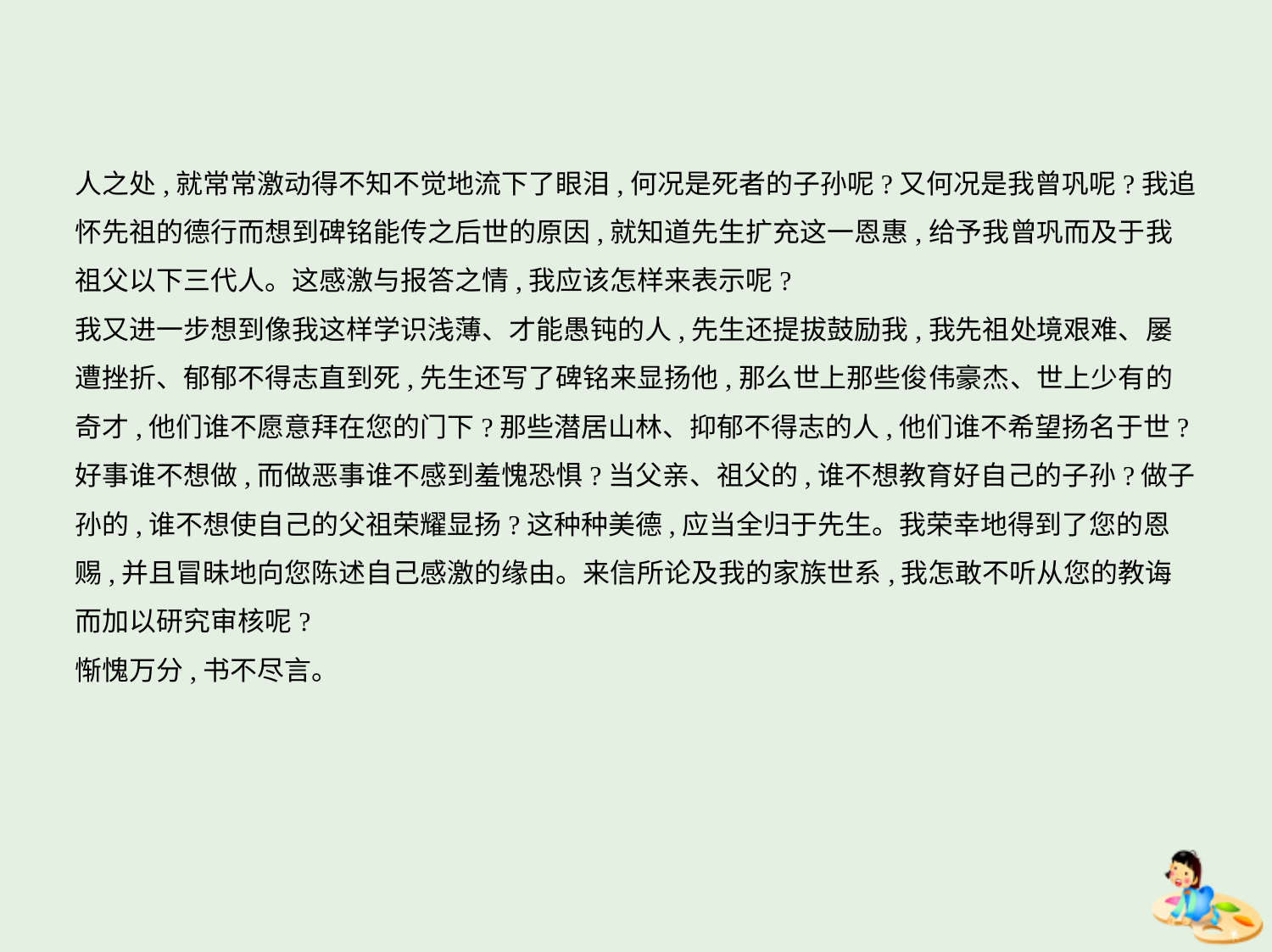

人之处,就常常激动得不知不觉地流下了眼泪,何况是死者的子孙呢?又何况是我曾巩呢?我追
怀先祖的德行而想到碑铭能传之后世的原因,就知道先生扩充这一恩惠,给予我曾巩而及于我
祖父以下三代人。这感激与报答之情,我应该怎样来表示呢?
我又进一步想到像我这样学识浅薄、才能愚钝的人,先生还提拔鼓励我,我先祖处境艰难、屡
遭挫折、郁郁不得志直到死,先生还写了碑铭来显扬他,那么世上那些俊伟豪杰、世上少有的
奇才,他们谁不愿意拜在您的门下?那些潜居山林、抑郁不得志的人,他们谁不希望扬名于世?
好事谁不想做,而做恶事谁不感到羞愧恐惧?当父亲、祖父的,谁不想教育好自己的子孙?做子
孙的,谁不想使自己的父祖荣耀显扬?这种种美德,应当全归于先生。我荣幸地得到了您的恩
赐,并且冒昧地向您陈述自己感激的缘由。来信所论及我的家族世系,我怎敢不听从您的教诲
而加以研究审核呢?
惭愧万分,书不尽言。